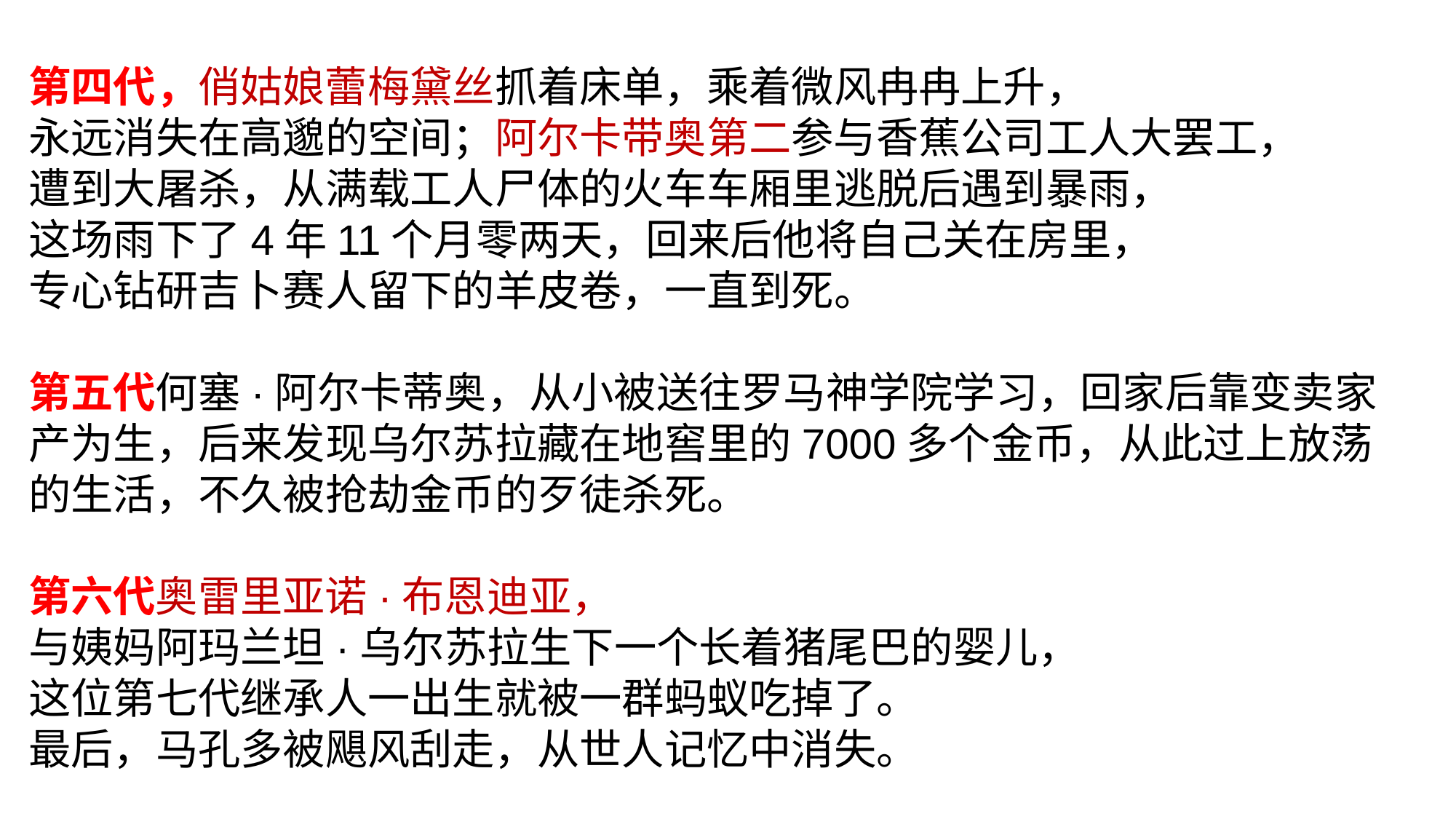

第四代，俏姑娘蕾梅黛丝抓着床单，乘着微风冉冉上升，
永远消失在高邈的空间；阿尔卡带奥第二参与香蕉公司工人大罢工，
遭到大屠杀，从满载工人尸体的火车车厢里逃脱后遇到暴雨，
这场雨下了4年11个月零两天，回来后他将自己关在房里，
专心钻研吉卜赛人留下的羊皮卷，一直到死。

第五代何塞·阿尔卡蒂奥，从小被送往罗马神学院学习，回家后靠变卖家产为生，后来发现乌尔苏拉藏在地窖里的7000多个金币，从此过上放荡的生活，不久被抢劫金币的歹徒杀死。

第六代奥雷里亚诺·布恩迪亚，
与姨妈阿玛兰坦·乌尔苏拉生下一个长着猪尾巴的婴儿，
这位第七代继承人一出生就被一群蚂蚁吃掉了。
最后，马孔多被飓风刮走，从世人记忆中消失。